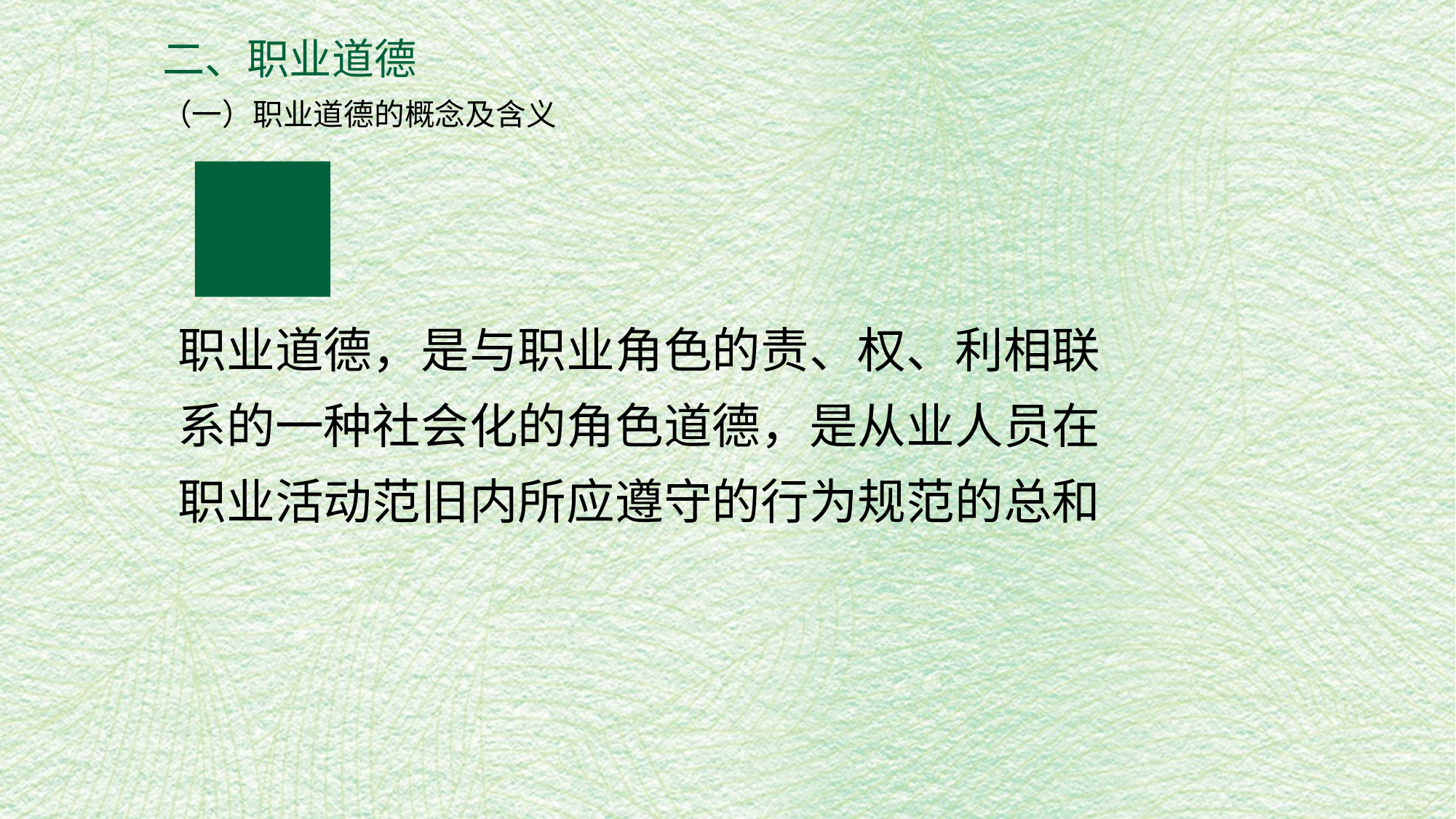

二、职业道德
（一）职业道德的概念及含义

职业道德，是与职业角色的责、权、利相联系的一种社会化的角色道德，是从业人员在职业活动范旧内所应遵守的行为规范的总和